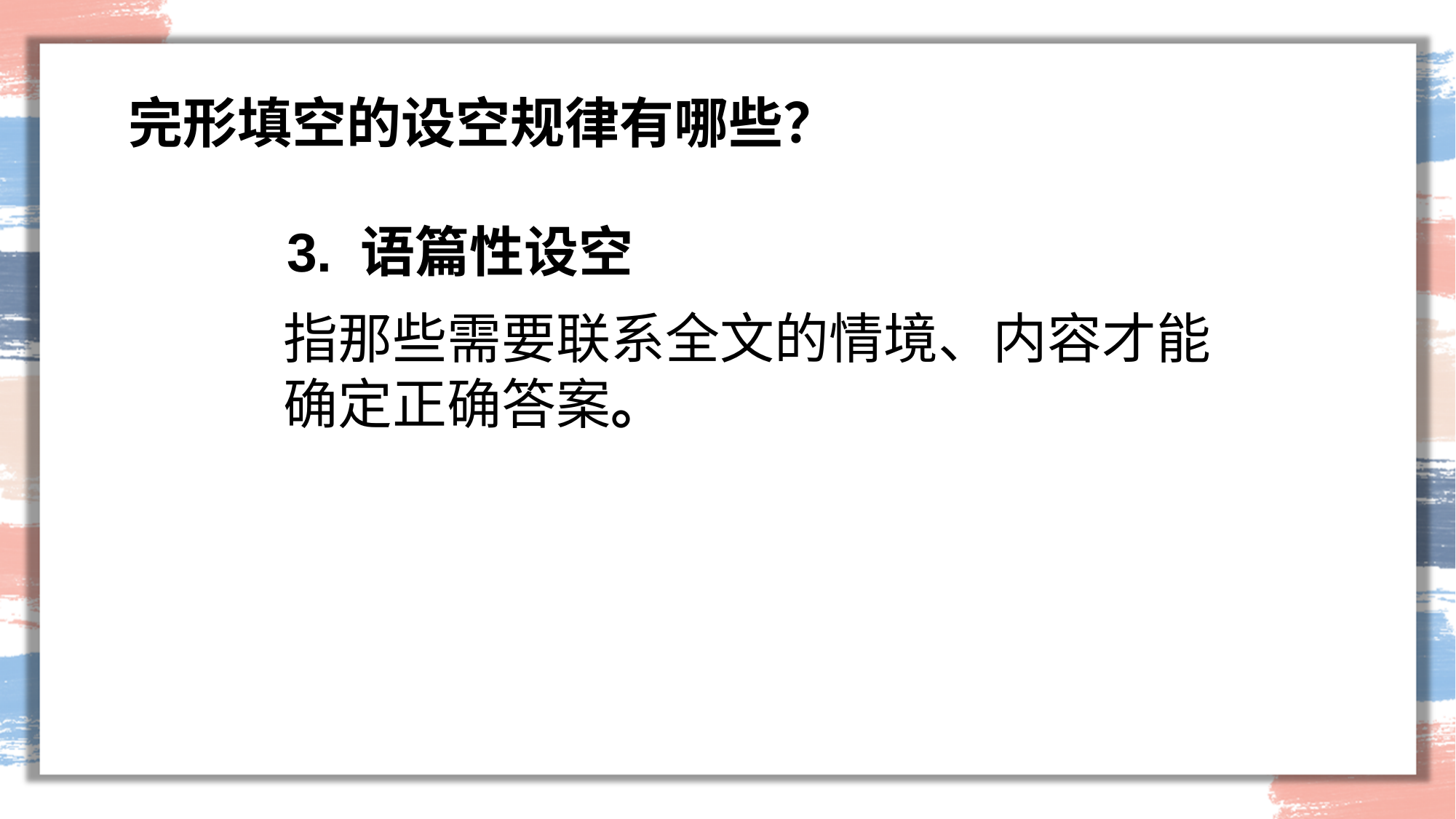

完形填空的设空规律有哪些？
3. 语篇性设空

指那些需要联系全文的情境、内容才能确定正确答案。
46